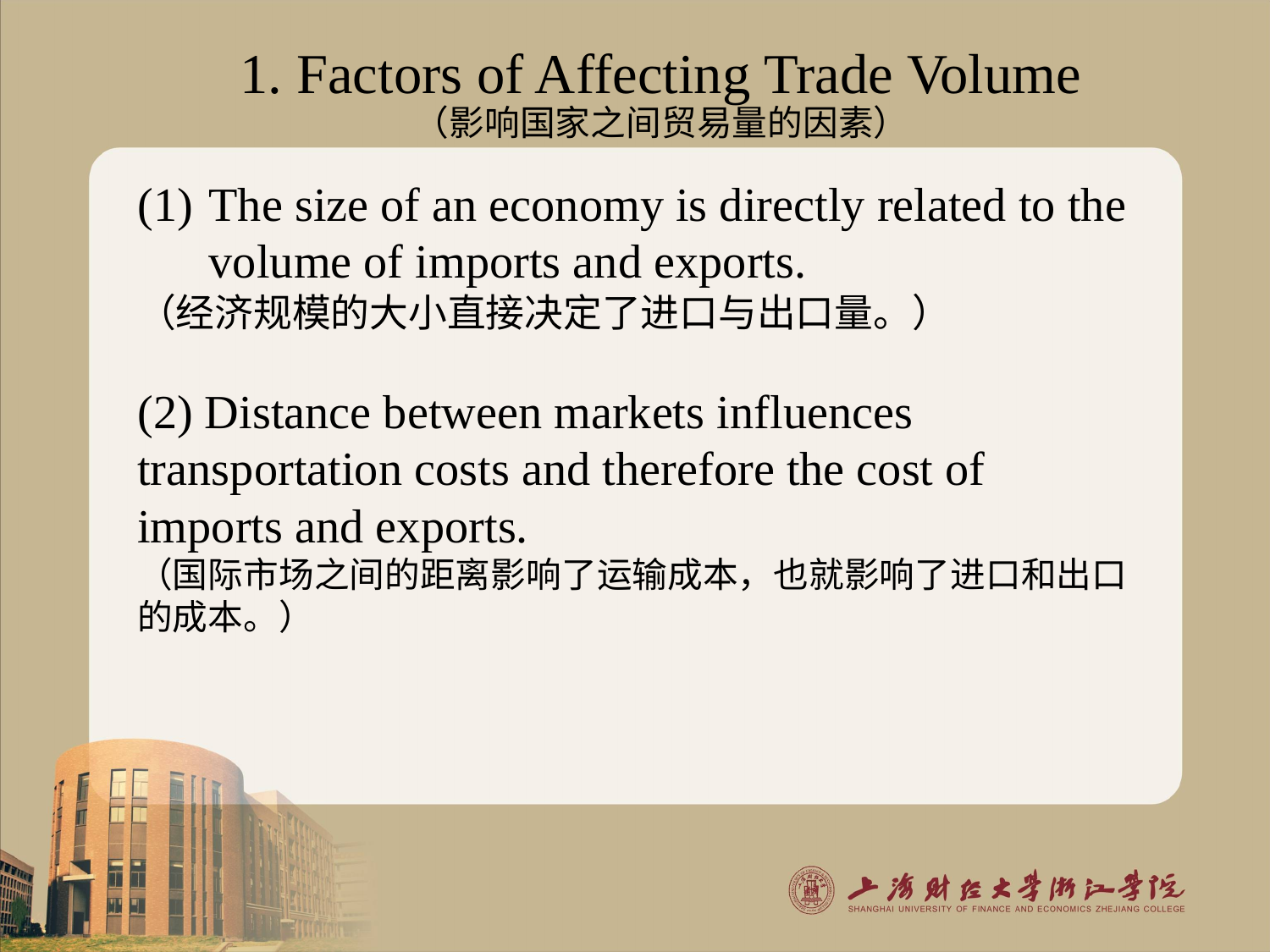

# 1. Factors of Affecting Trade Volume （影响国家之间贸易量的因素）
The size of an economy is directly related to the volume of imports and exports.
（经济规模的大小直接决定了进口与出口量。）

(2) Distance between markets influences transportation costs and therefore the cost of imports and exports.
（国际市场之间的距离影响了运输成本，也就影响了进口和出口的成本。）